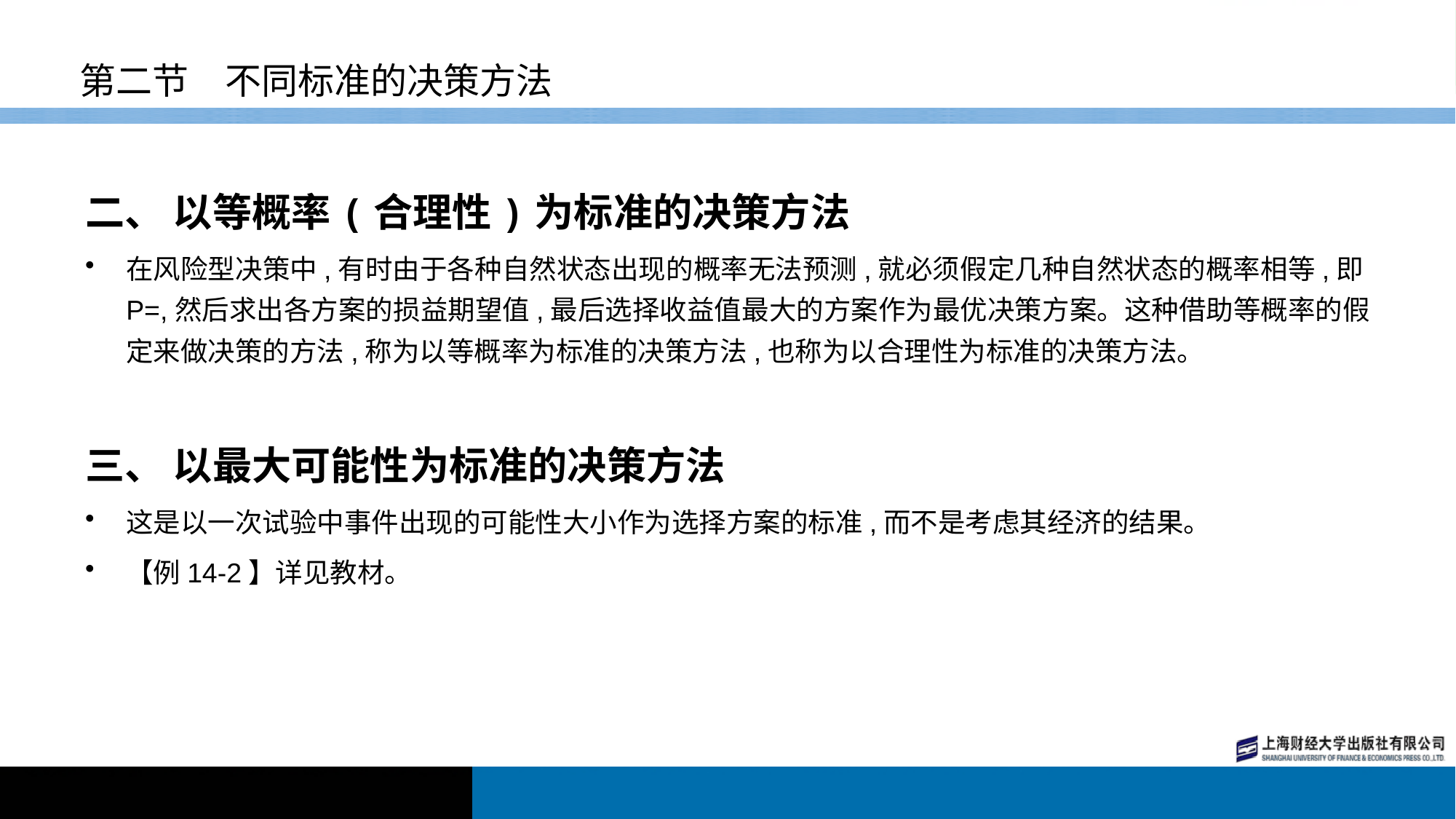

# 第二节　不同标准的决策方法
二、 以等概率(合理性)为标准的决策方法
在风险型决策中,有时由于各种自然状态出现的概率无法预测,就必须假定几种自然状态的概率相等,即P=,然后求出各方案的损益期望值,最后选择收益值最大的方案作为最优决策方案。这种借助等概率的假定来做决策的方法,称为以等概率为标准的决策方法,也称为以合理性为标准的决策方法。

三、 以最大可能性为标准的决策方法
这是以一次试验中事件出现的可能性大小作为选择方案的标准,而不是考虑其经济的结果。
【例14-2】详见教材。
6